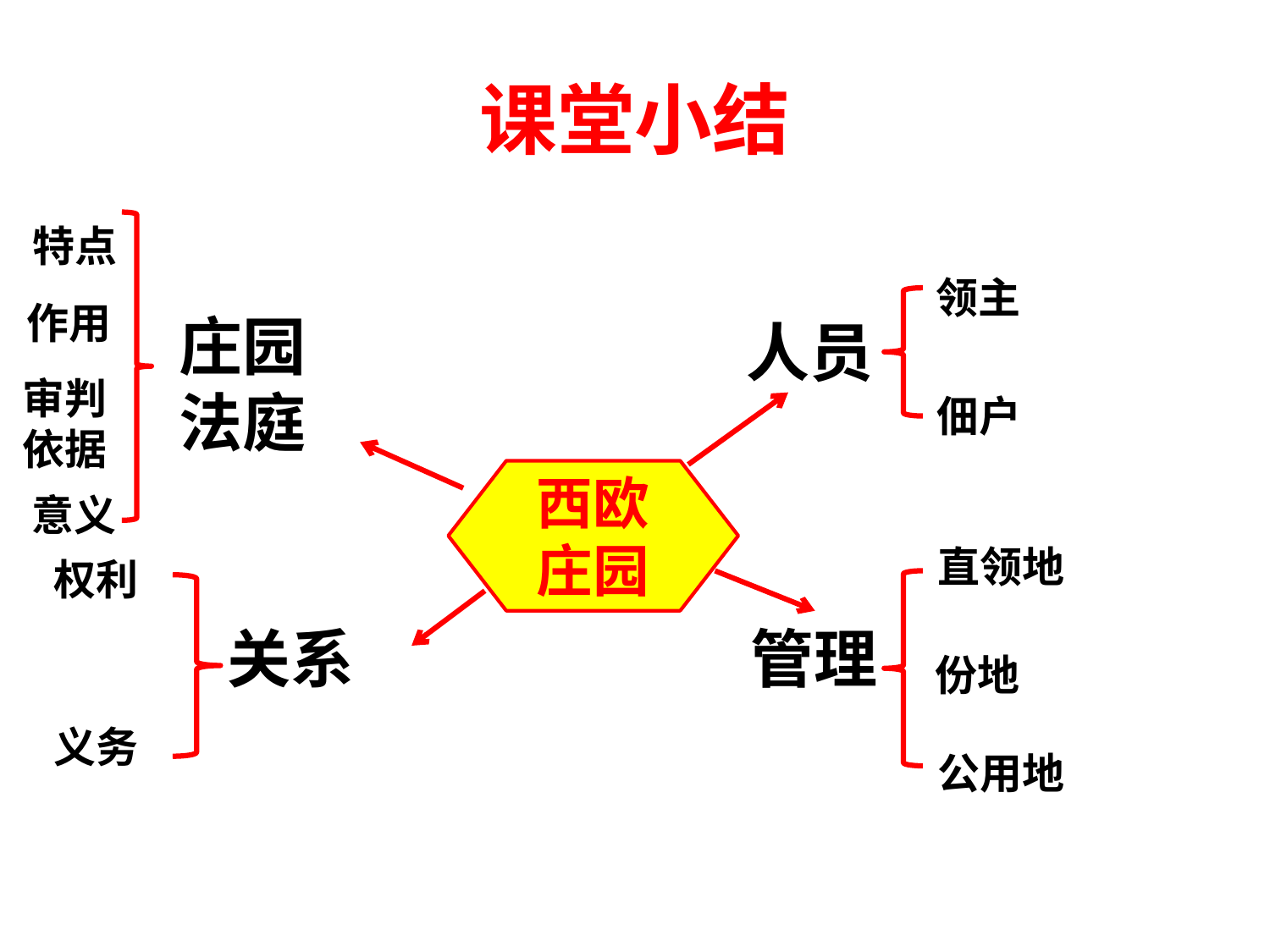

# 课堂小结

特点
领主

作用
庄园法庭
人员
审判
依据
佃户
西欧庄园
意义
直领地
权利

关系
管理
份地
义务
公用地